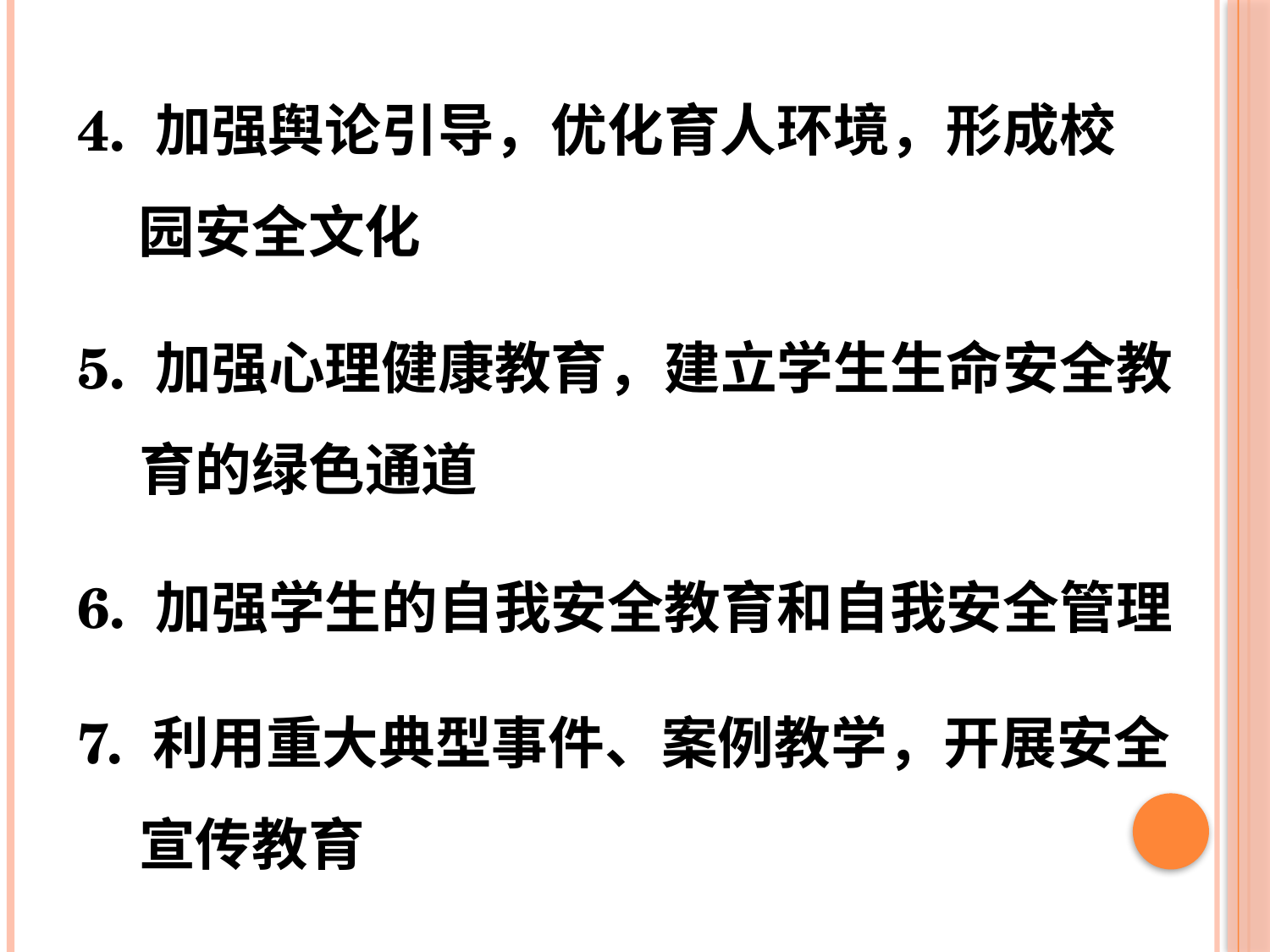

4. 加强舆论引导，优化育人环境，形成校园安全文化
5. 加强心理健康教育，建立学生生命安全教育的绿色通道
6. 加强学生的自我安全教育和自我安全管理
7. 利用重大典型事件、案例教学，开展安全宣传教育